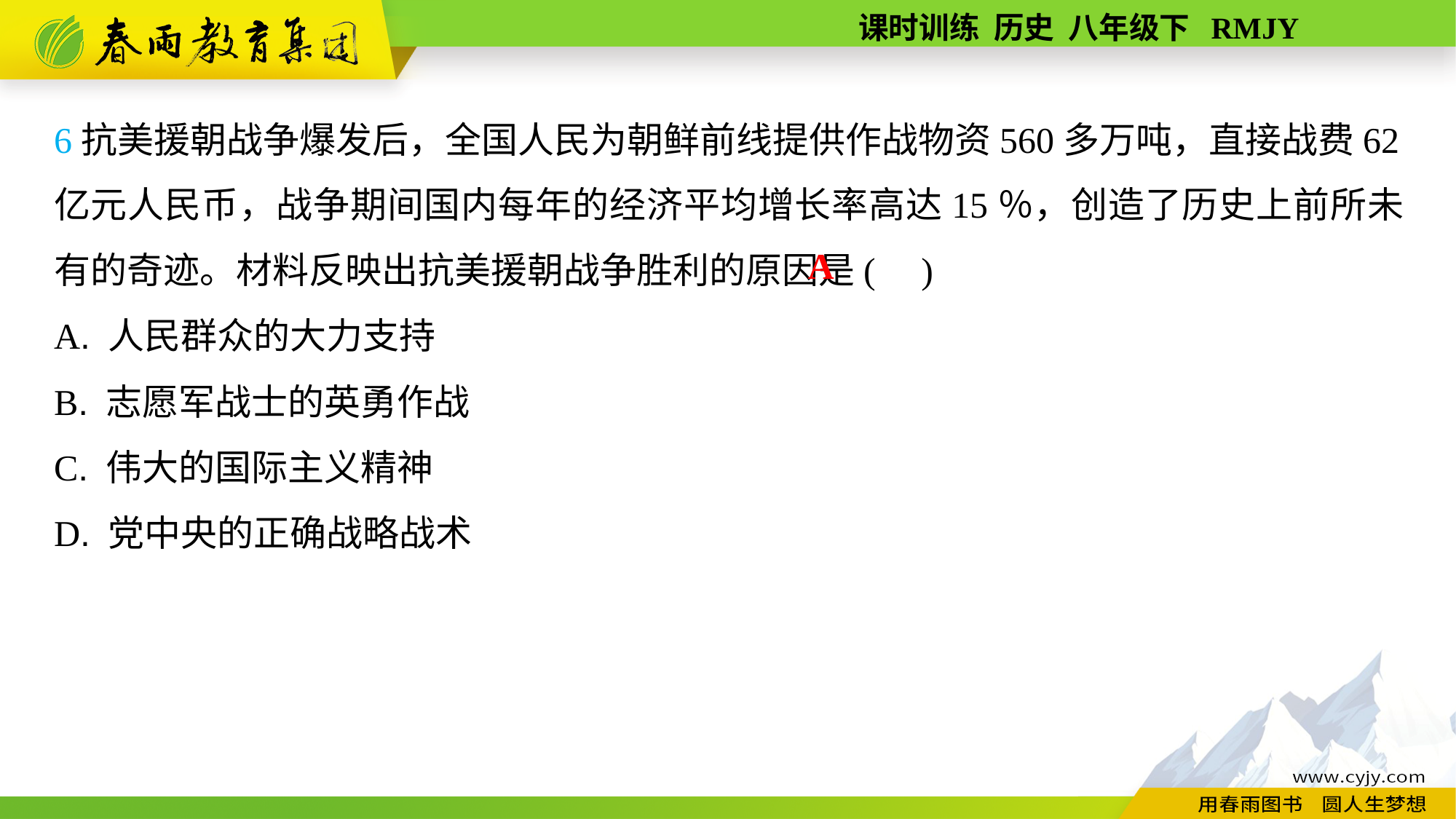

6抗美援朝战争爆发后，全国人民为朝鲜前线提供作战物资560多万吨，直接战费62亿元人民币，战争期间国内每年的经济平均增长率高达15％，创造了历史上前所未有的奇迹。材料反映出抗美援朝战争胜利的原因是(     )
A. 人民群众的大力支持
B. 志愿军战士的英勇作战
C. 伟大的国际主义精神
D. 党中央的正确战略战术
A